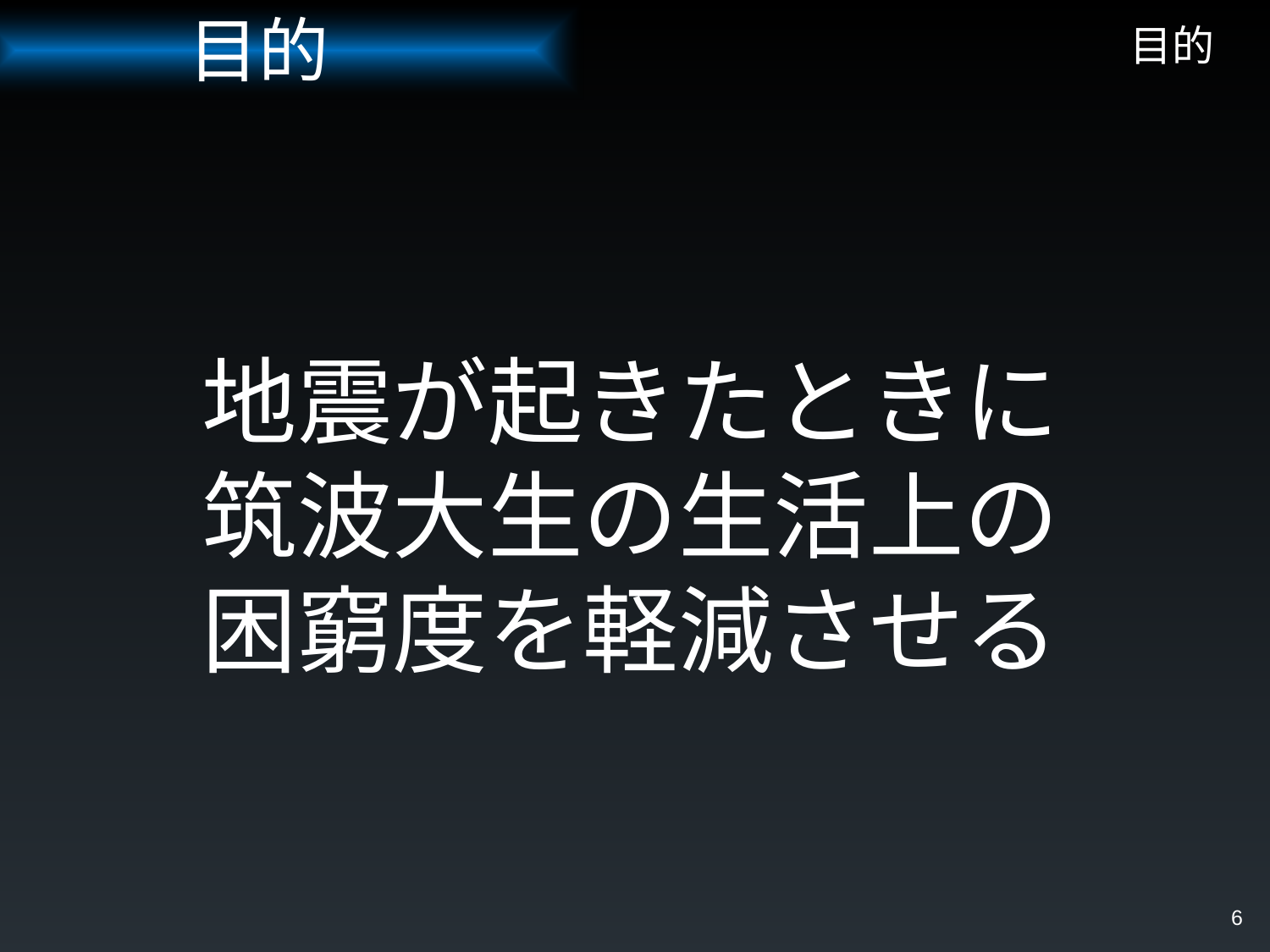

目的
# 目的
地震が起きたときに
筑波大生の生活上の
困窮度を軽減させる
6